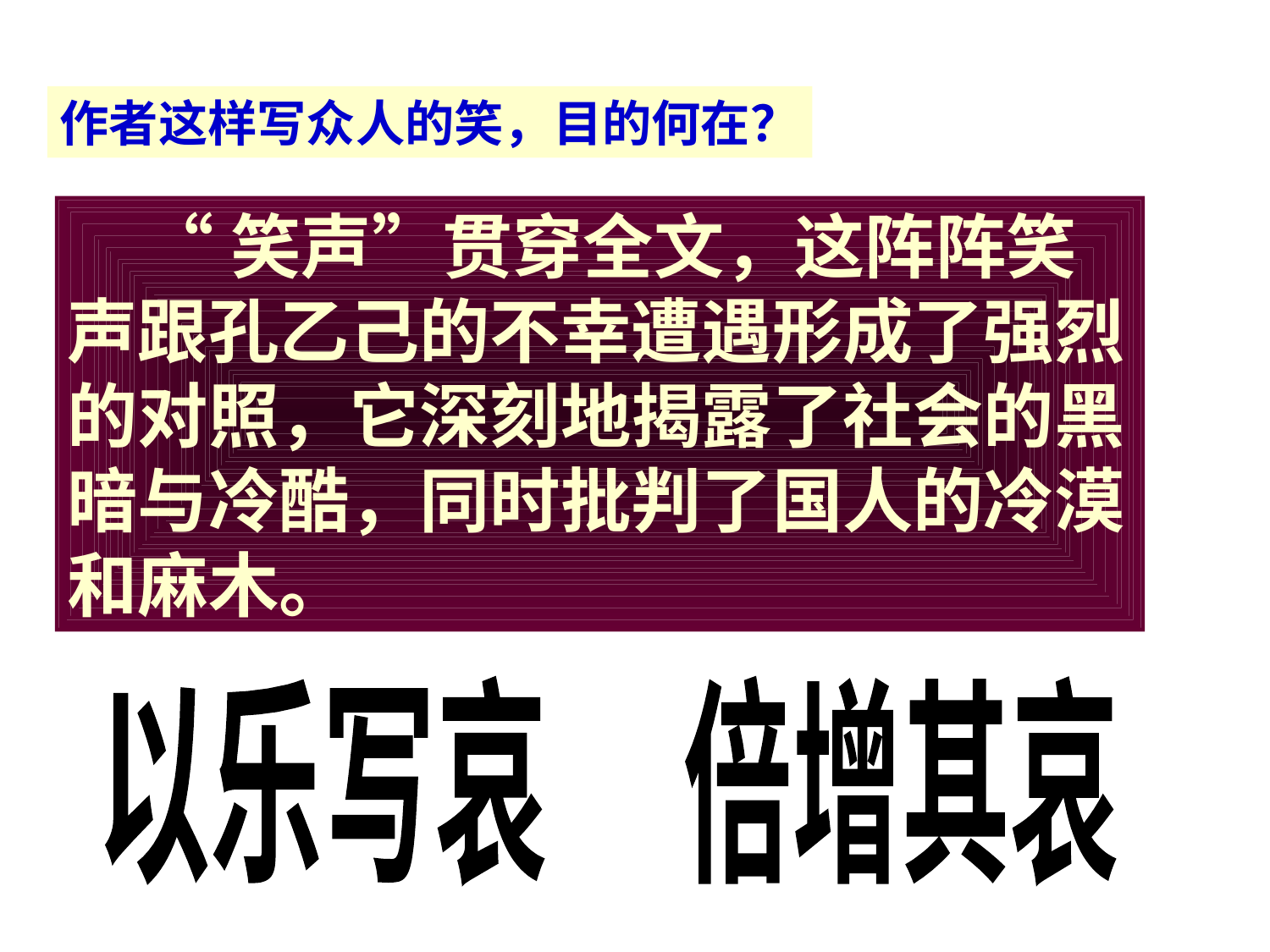

作者这样写众人的笑，目的何在？
        “笑声”贯穿全文，这阵阵笑声跟孔乙己的不幸遭遇形成了强烈的对照，它深刻地揭露了社会的黑暗与冷酷，同时批判了国人的冷漠和麻木。
以乐写哀
倍增其哀